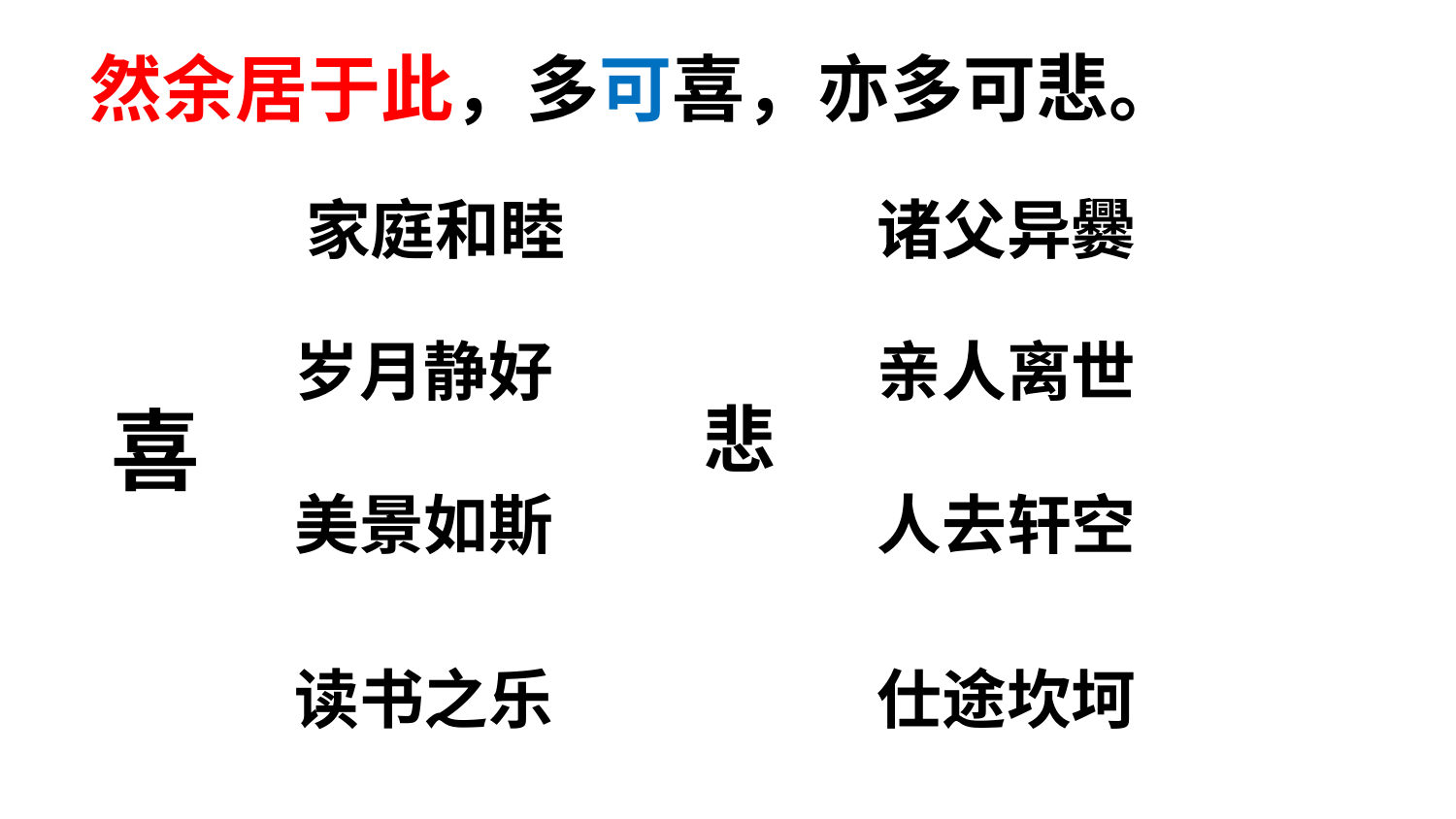

然余居于此，多可喜，亦多可悲。
家庭和睦
诸父异爨
岁月静好
亲人离世
喜
悲
美景如斯
人去轩空
读书之乐
仕途坎坷